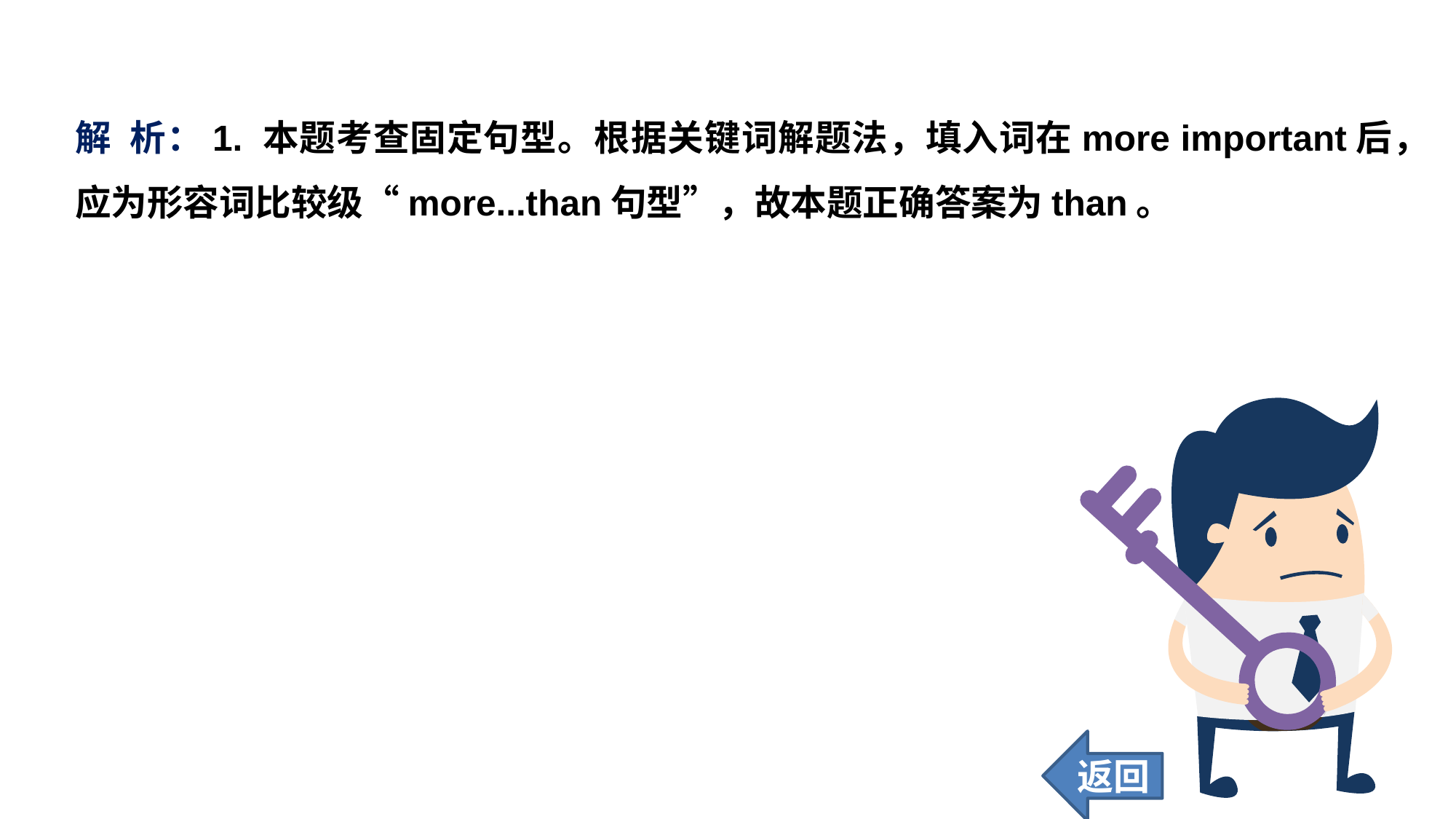

解  析：1. 本题考查固定句型。根据关键词解题法，填入词在more important后，应为形容词比较级“more...than句型”，故本题正确答案为than。

返回
136